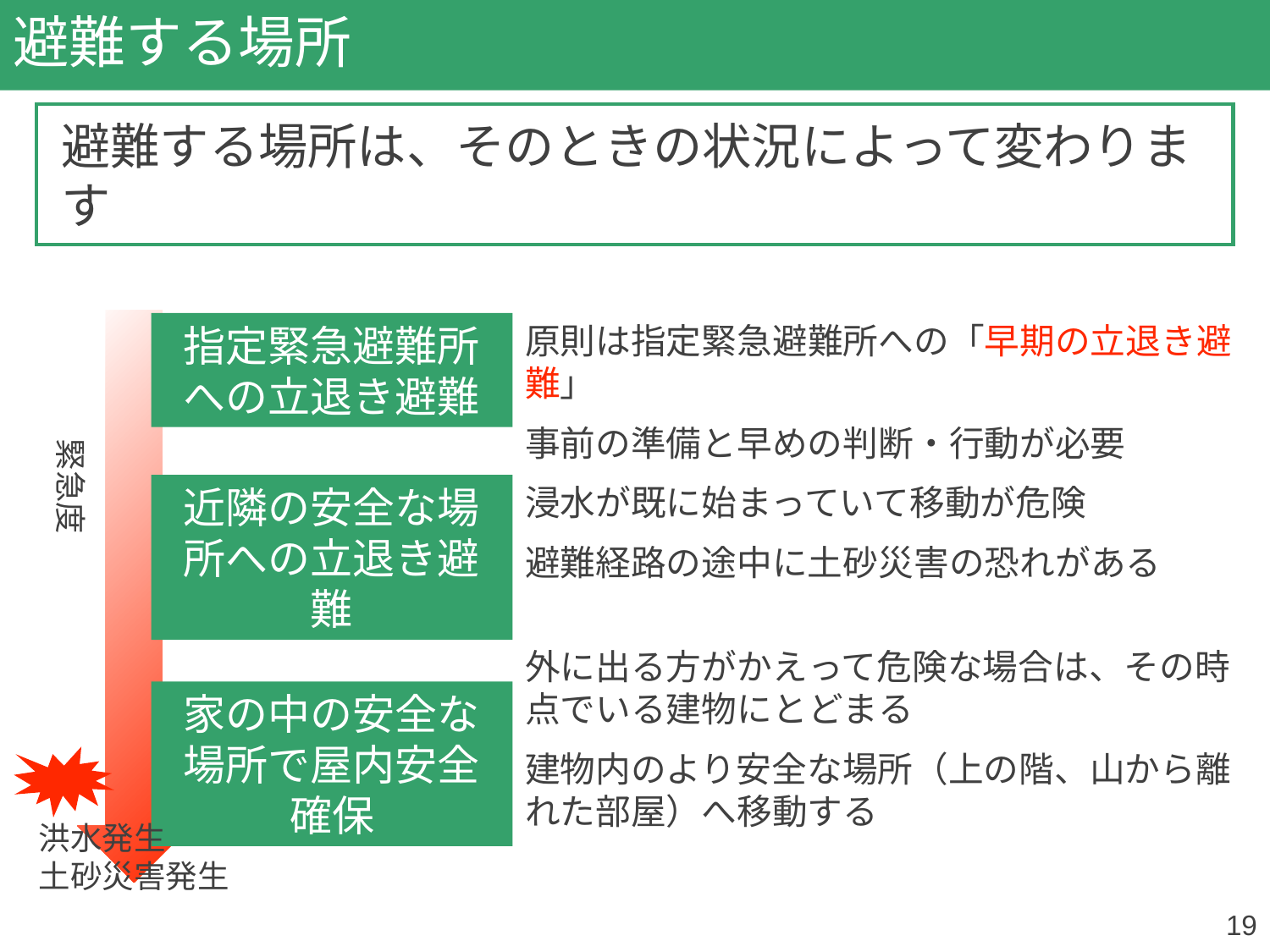

# 避難する場所
避難する場所は、そのときの状況によって変わります

原則は指定緊急避難所への「早期の立退き避難」
事前の準備と早めの判断・行動が必要
指定緊急避難所への立退き避難
緊急度
浸水が既に始まっていて移動が危険
避難経路の途中に土砂災害の恐れがある
近隣の安全な場所への立退き避難
外に出る方がかえって危険な場合は、その時点でいる建物にとどまる
建物内のより安全な場所（上の階、山から離れた部屋）へ移動する
家の中の安全な場所で屋内安全確保

洪水発生
土砂災害発生
19